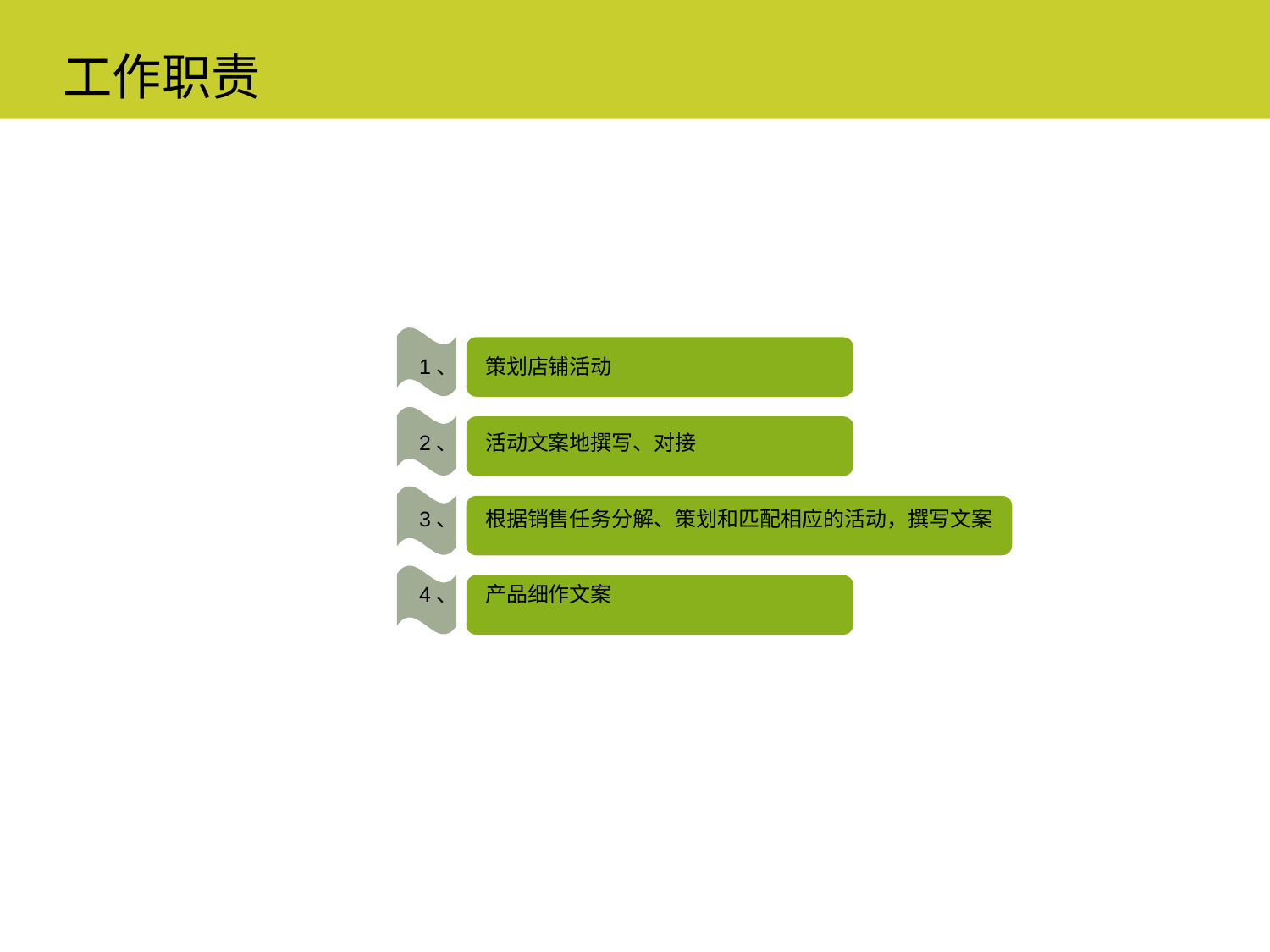

工作职责
点击添加文本

1、      策划店铺活动

2、      活动文案地撰写、对接

3、      根据销售任务分解、策划和匹配相应的活动，撰写文案

4、      产品细作文案

点击添加文本

点击添加文本
点击添加文本